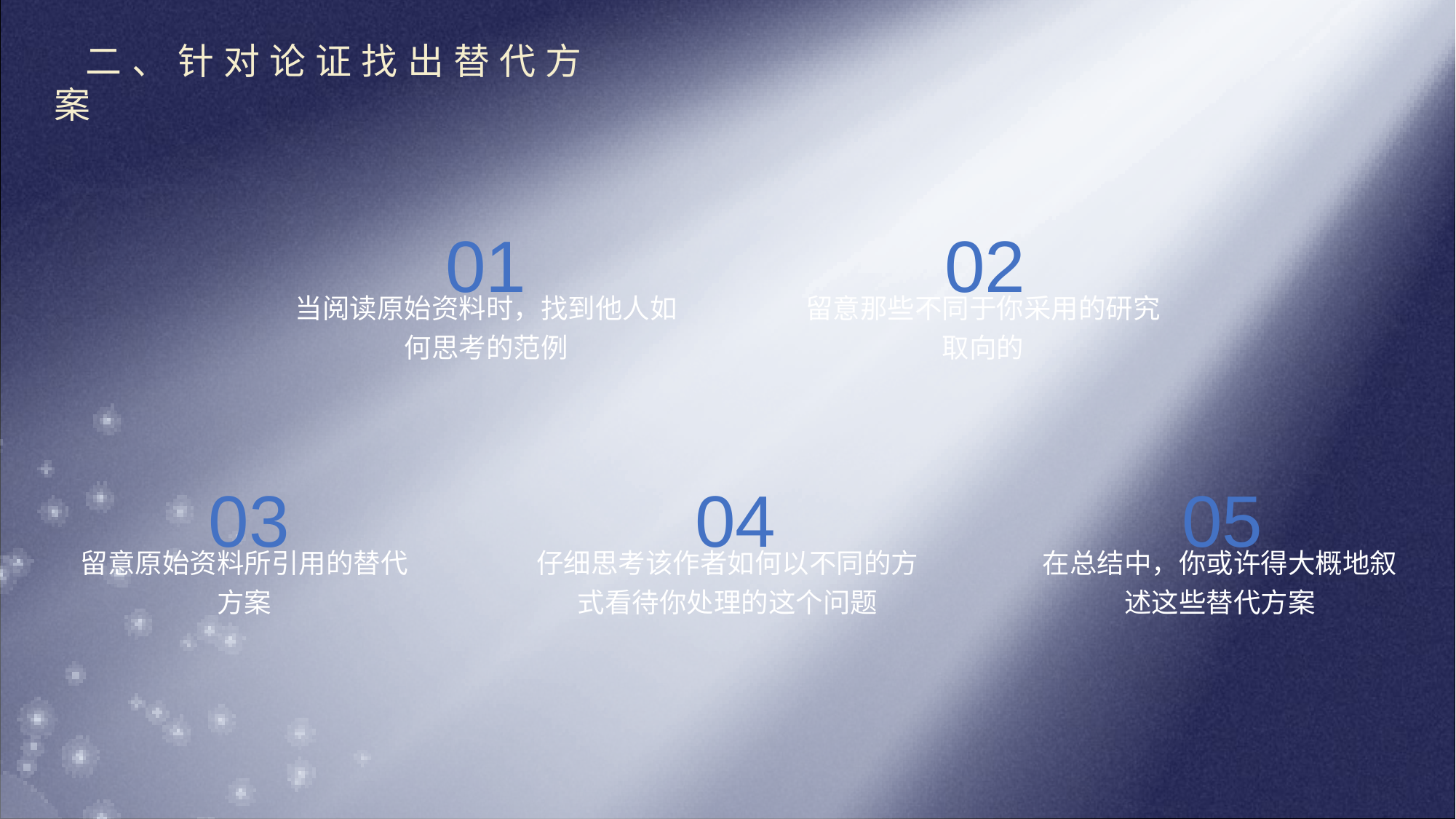

二、针对论证找出替代方案
01
当阅读原始资料时，找到他人如何思考的范例

02
留意那些不同于你采用的研究取向的

03
留意原始资料所引用的替代方案

04
仔细思考该作者如何以不同的方式看待你处理的这个问题

05
在总结中，你或许得大概地叙述这些替代方案